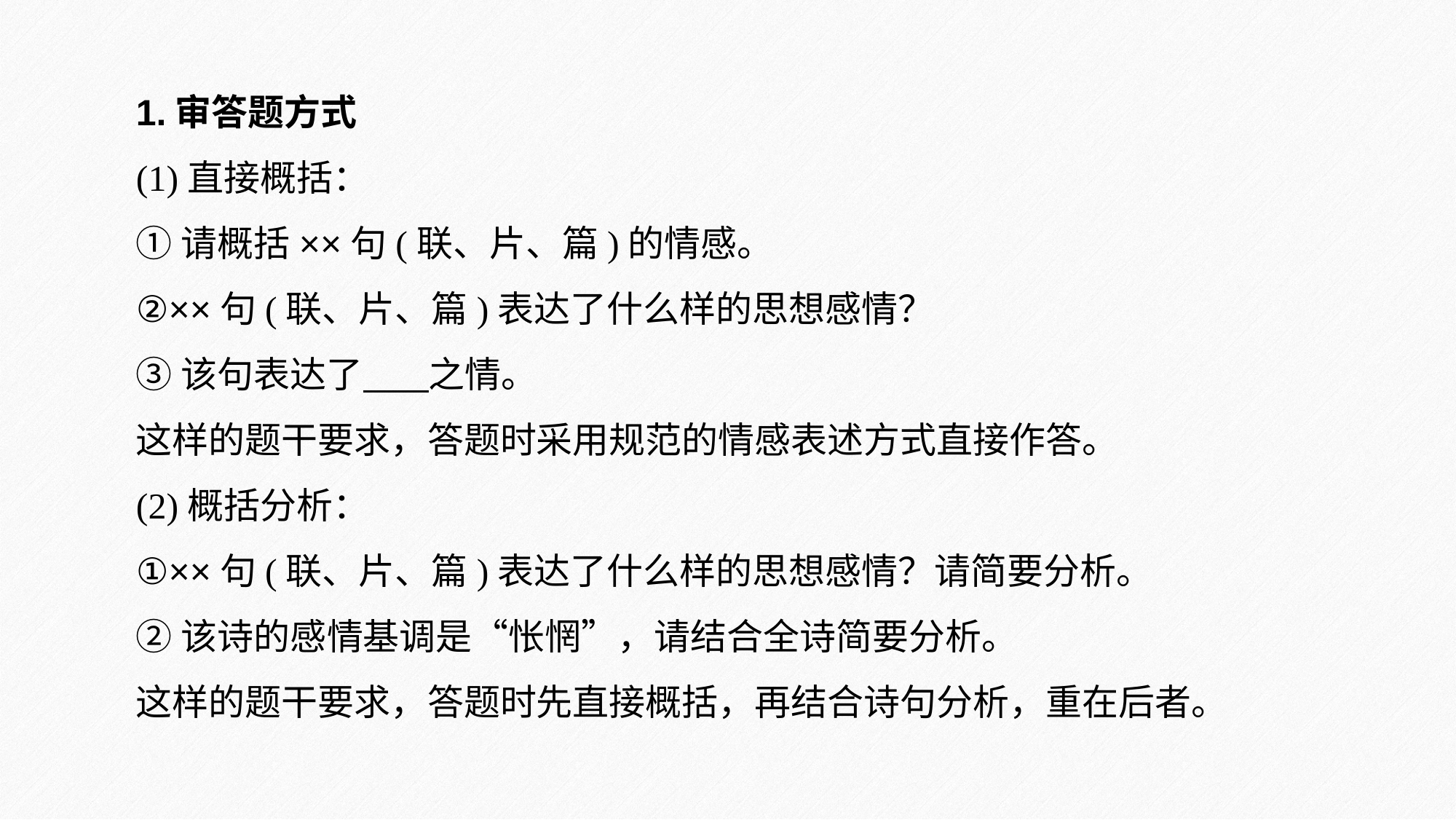

1.审答题方式
(1)直接概括：
①请概括××句(联、片、篇)的情感。
②××句(联、片、篇)表达了什么样的思想感情？
③该句表达了        之情。
这样的题干要求，答题时采用规范的情感表述方式直接作答。
(2)概括分析：
①××句(联、片、篇)表达了什么样的思想感情？请简要分析。
②该诗的感情基调是“怅惘”，请结合全诗简要分析。
这样的题干要求，答题时先直接概括，再结合诗句分析，重在后者。